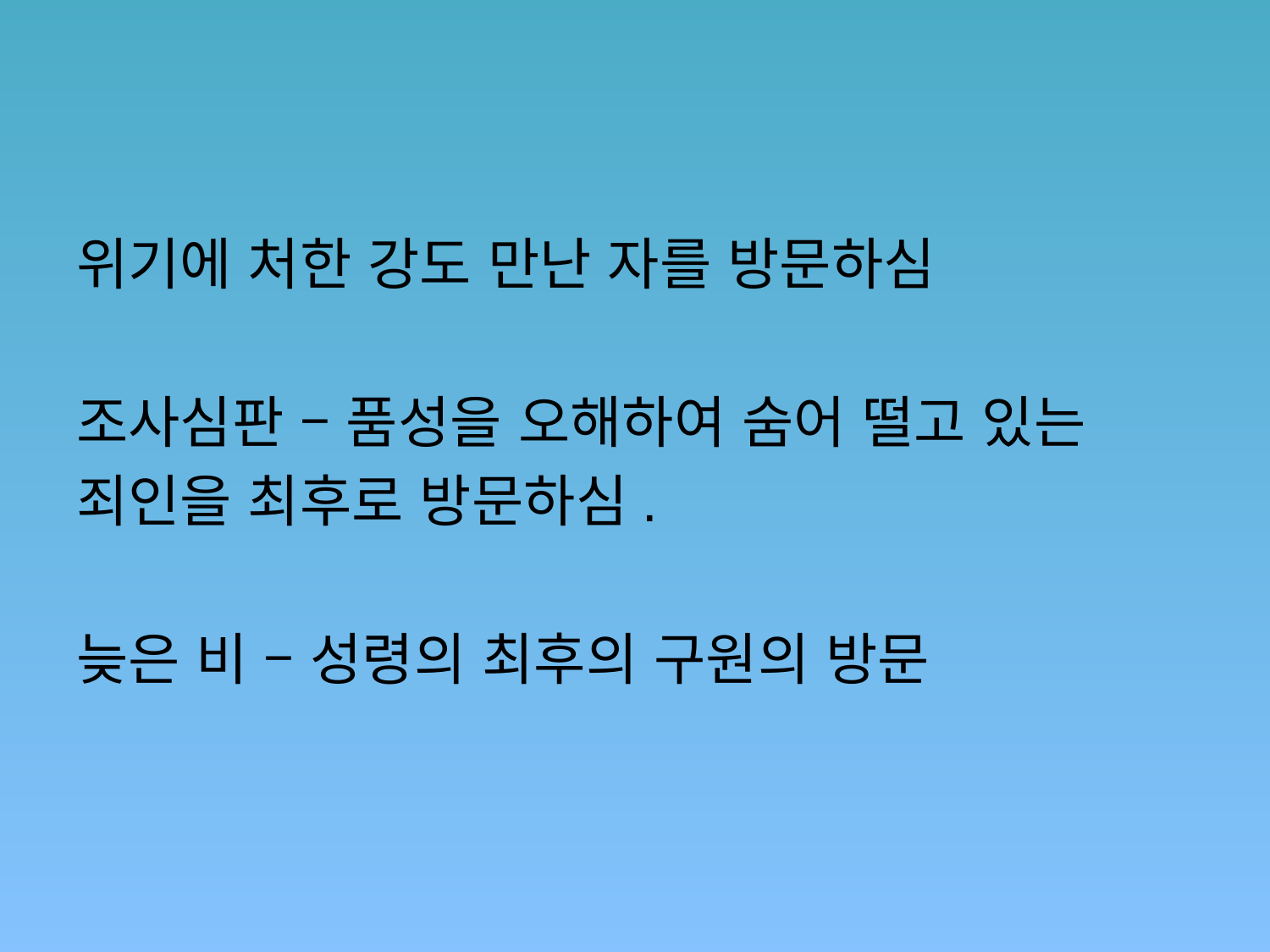

#
위기에 처한 강도 만난 자를 방문하심

조사심판 – 품성을 오해하여 숨어 떨고 있는
죄인을 최후로 방문하심.

늦은 비 – 성령의 최후의 구원의 방문